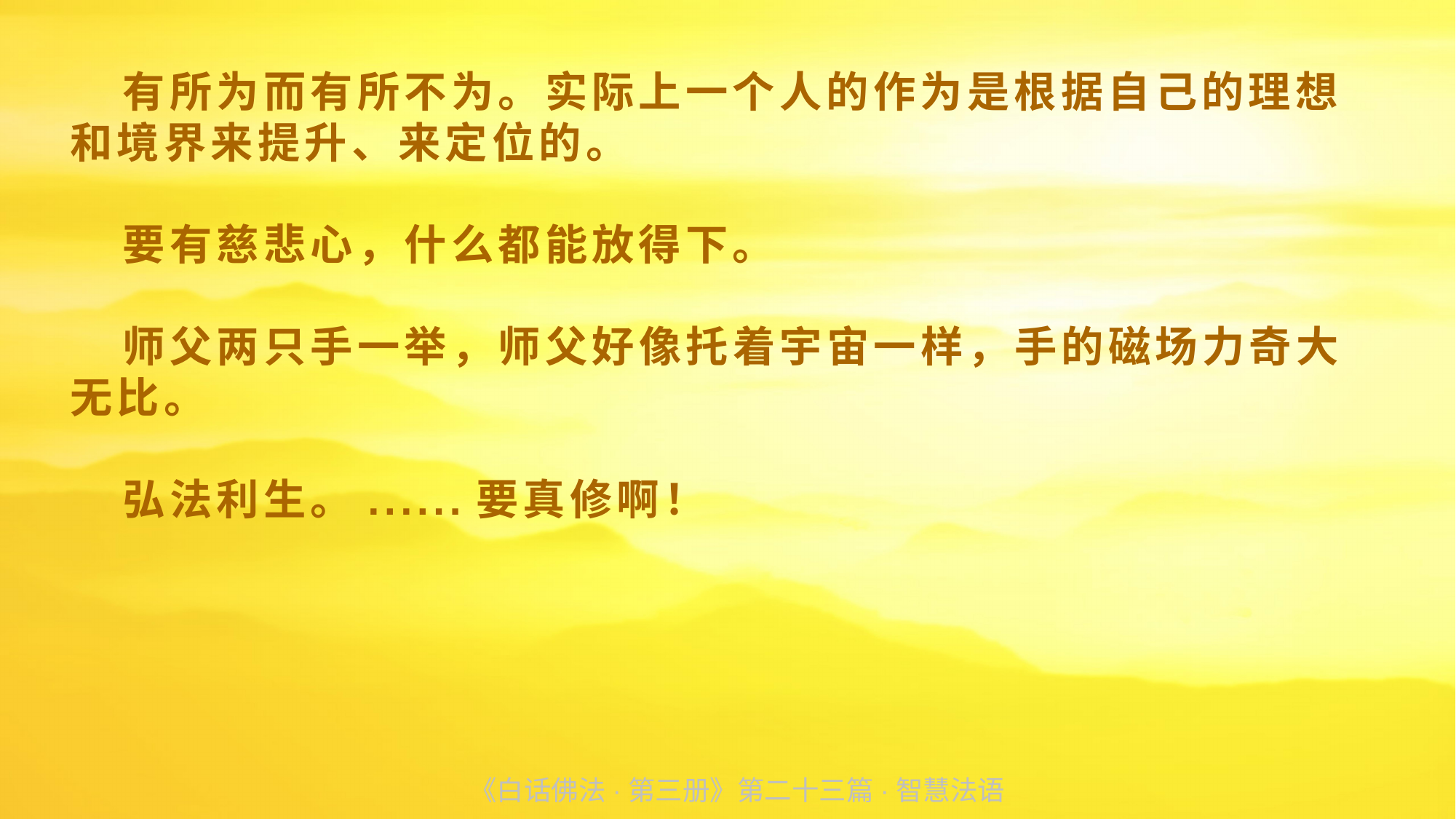

有所为而有所不为。实际上一个人的作为是根据自己的理想和境界来提升、来定位的。

   要有慈悲心，什么都能放得下。

   师父两只手一举，师父好像托着宇宙一样，手的磁场力奇大无比。

   弘法利生。......要真修啊！
  《白话佛法·第三册》第二十三篇·智慧法语